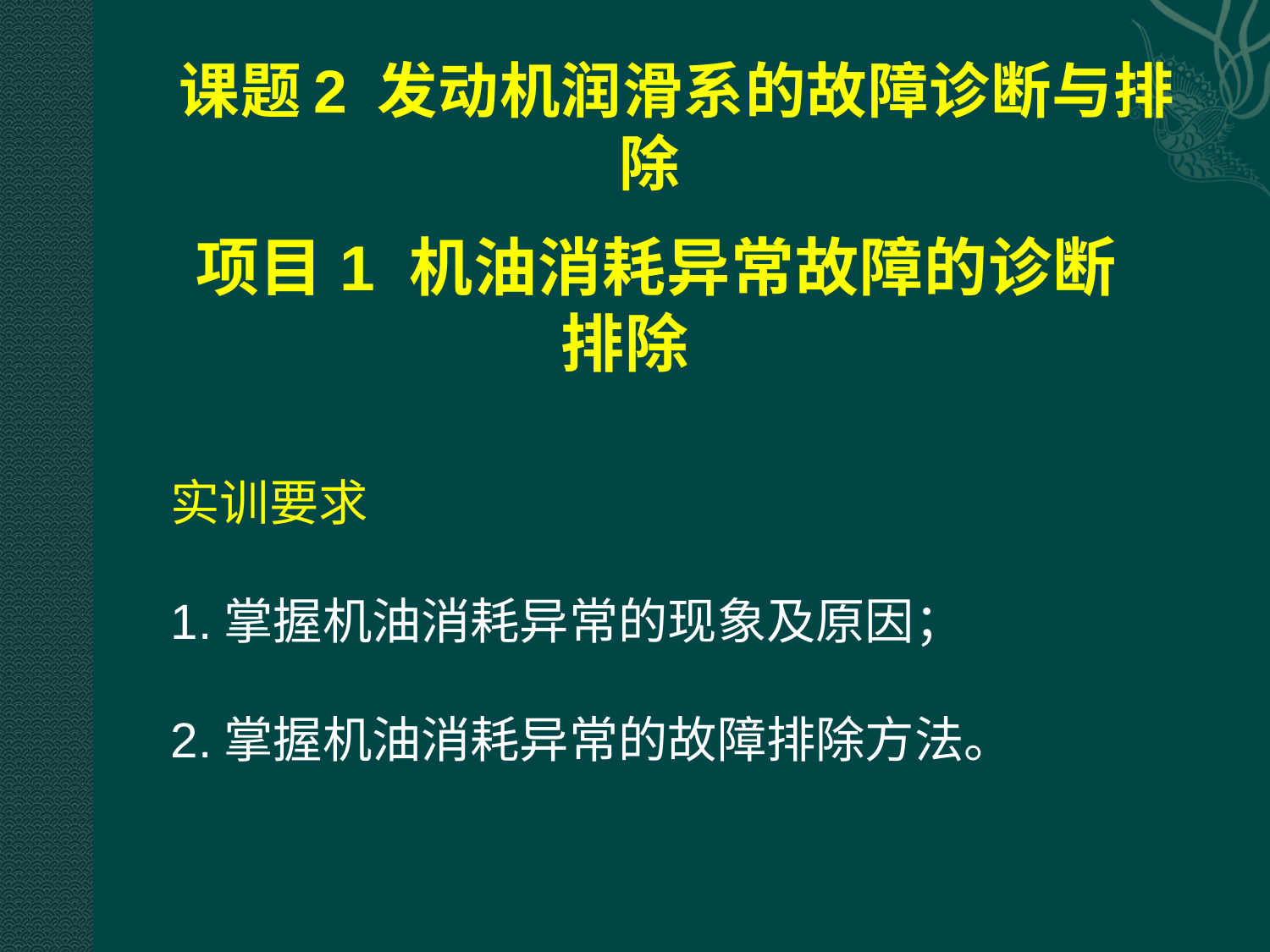

# 课题2 发动机润滑系的故障诊断与排除
项目1 机油消耗异常故障的诊断 排除
实训要求
1.掌握机油消耗异常的现象及原因；
2.掌握机油消耗异常的故障排除方法。